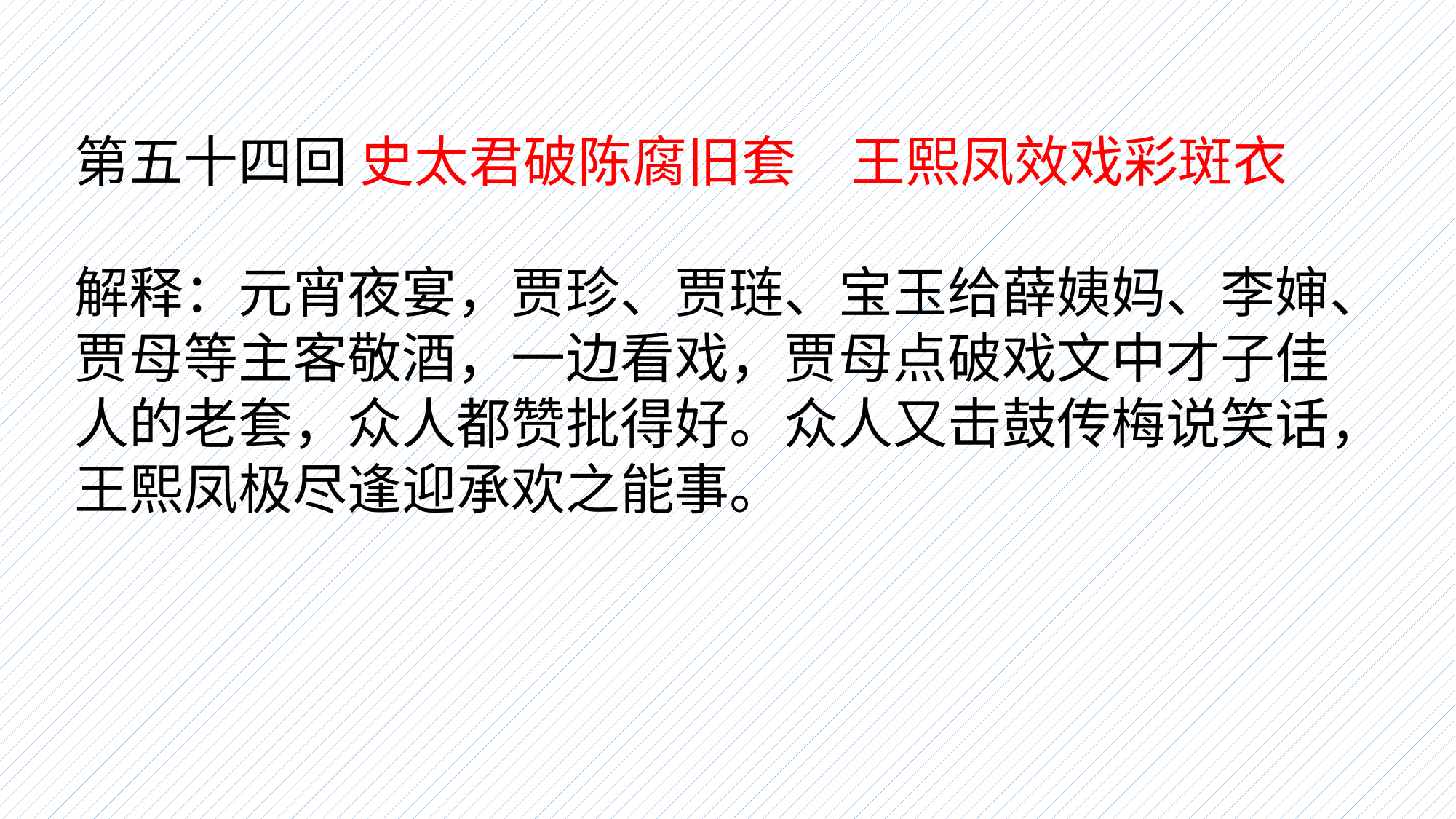

第五十四回 史太君破陈腐旧套　王熙凤效戏彩斑衣

解释：元宵夜宴，贾珍、贾琏、宝玉给薛姨妈、李婶、贾母等主客敬酒，一边看戏，贾母点破戏文中才子佳人的老套，众人都赞批得好。众人又击鼓传梅说笑话，王熙凤极尽逢迎承欢之能事。